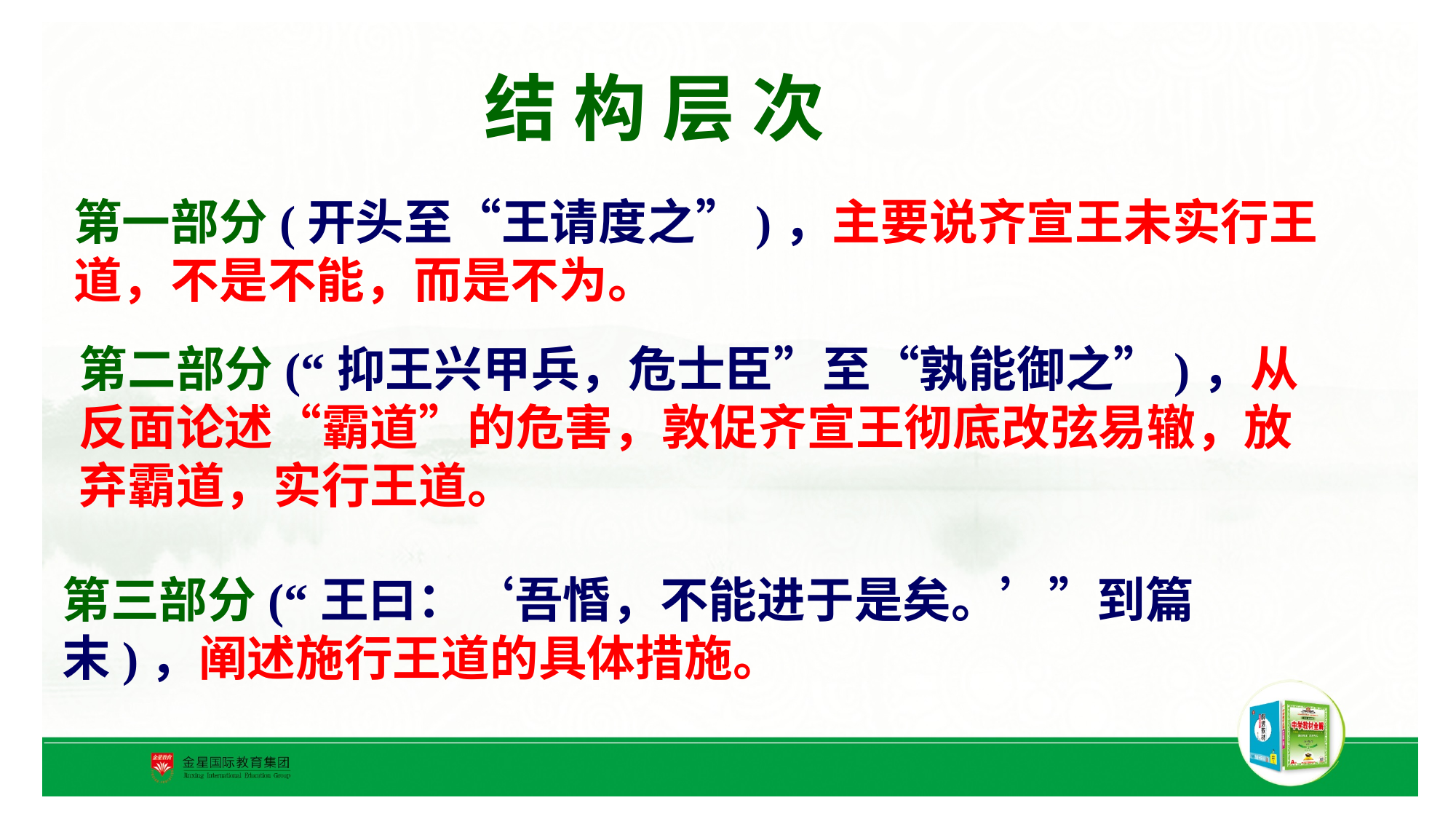

结 构 层 次
第一部分(开头至“王请度之”)，主要说齐宣王未实行王道，不是不能，而是不为。
第二部分(“抑王兴甲兵，危士臣”至“孰能御之”)，从反面论述“霸道”的危害，敦促齐宣王彻底改弦易辙，放弃霸道，实行王道。
第三部分(“王曰：‘吾惛，不能进于是矣。’”到篇末)，阐述施行王道的具体措施。